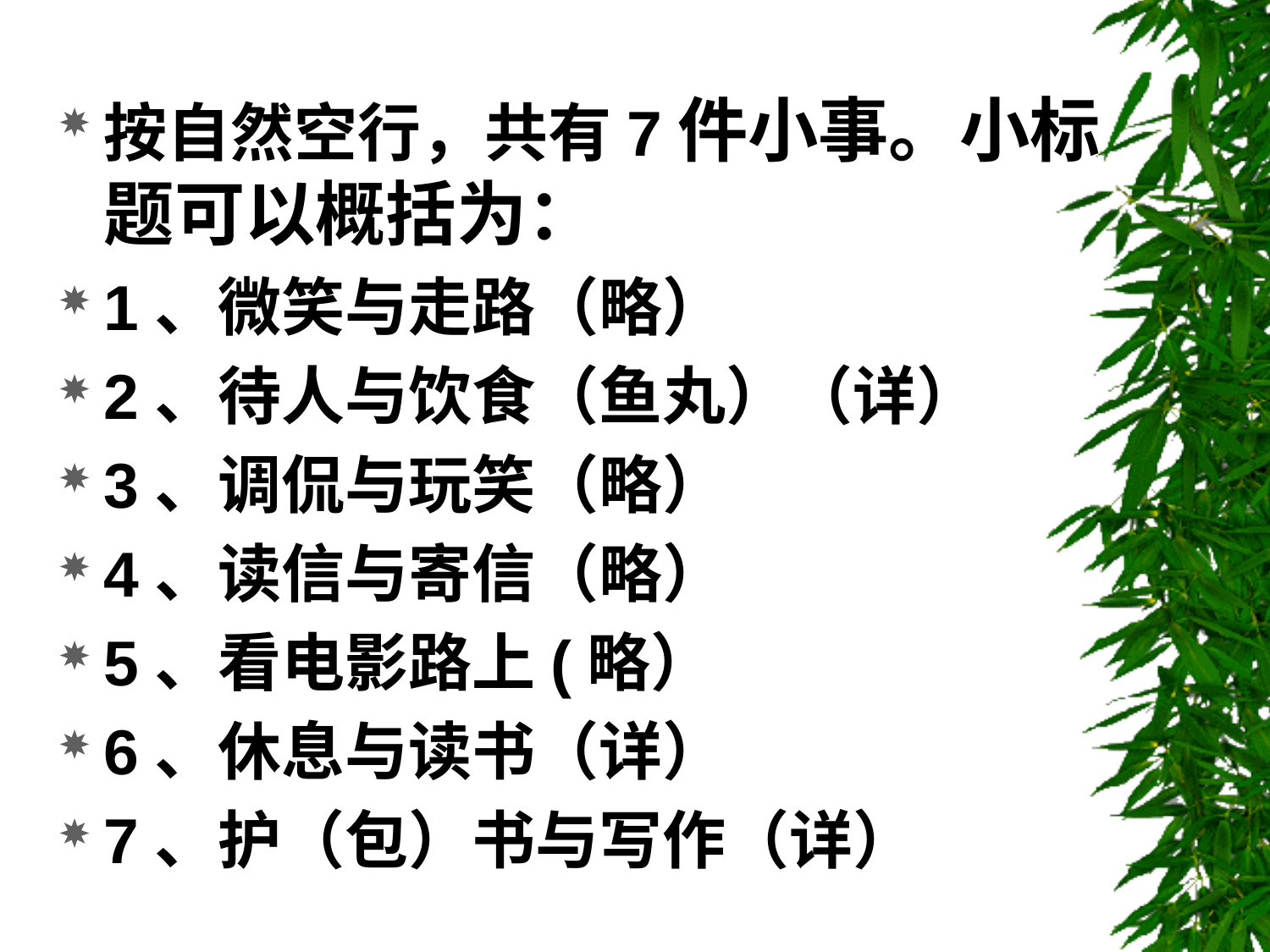

按自然空行，共有7件小事。小标题可以概括为：
1、微笑与走路（略）
2、待人与饮食（鱼丸）（详）
3、调侃与玩笑（略）
4、读信与寄信（略）
5、看电影路上(略）
6、休息与读书（详）
7、护（包）书与写作（详）